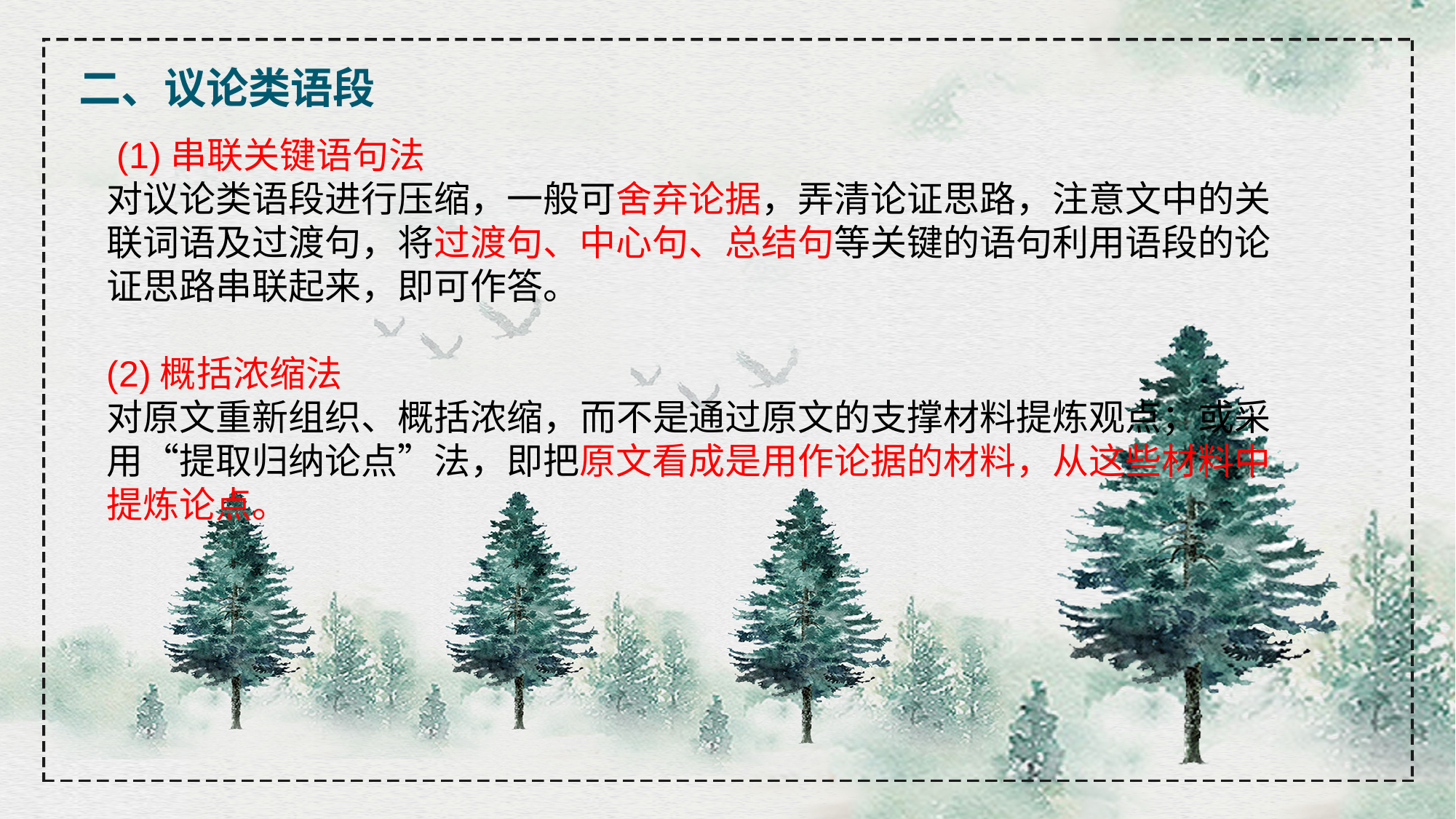

二、议论类语段
 (1)串联关键语句法
对议论类语段进行压缩，一般可舍弃论据，弄清论证思路，注意文中的关联词语及过渡句，将过渡句、中心句、总结句等关键的语句利用语段的论证思路串联起来，即可作答。

(2)概括浓缩法
对原文重新组织、概括浓缩，而不是通过原文的支撑材料提炼观点；或采用“提取归纳论点”法，即把原文看成是用作论据的材料，从这些材料中提炼论点。